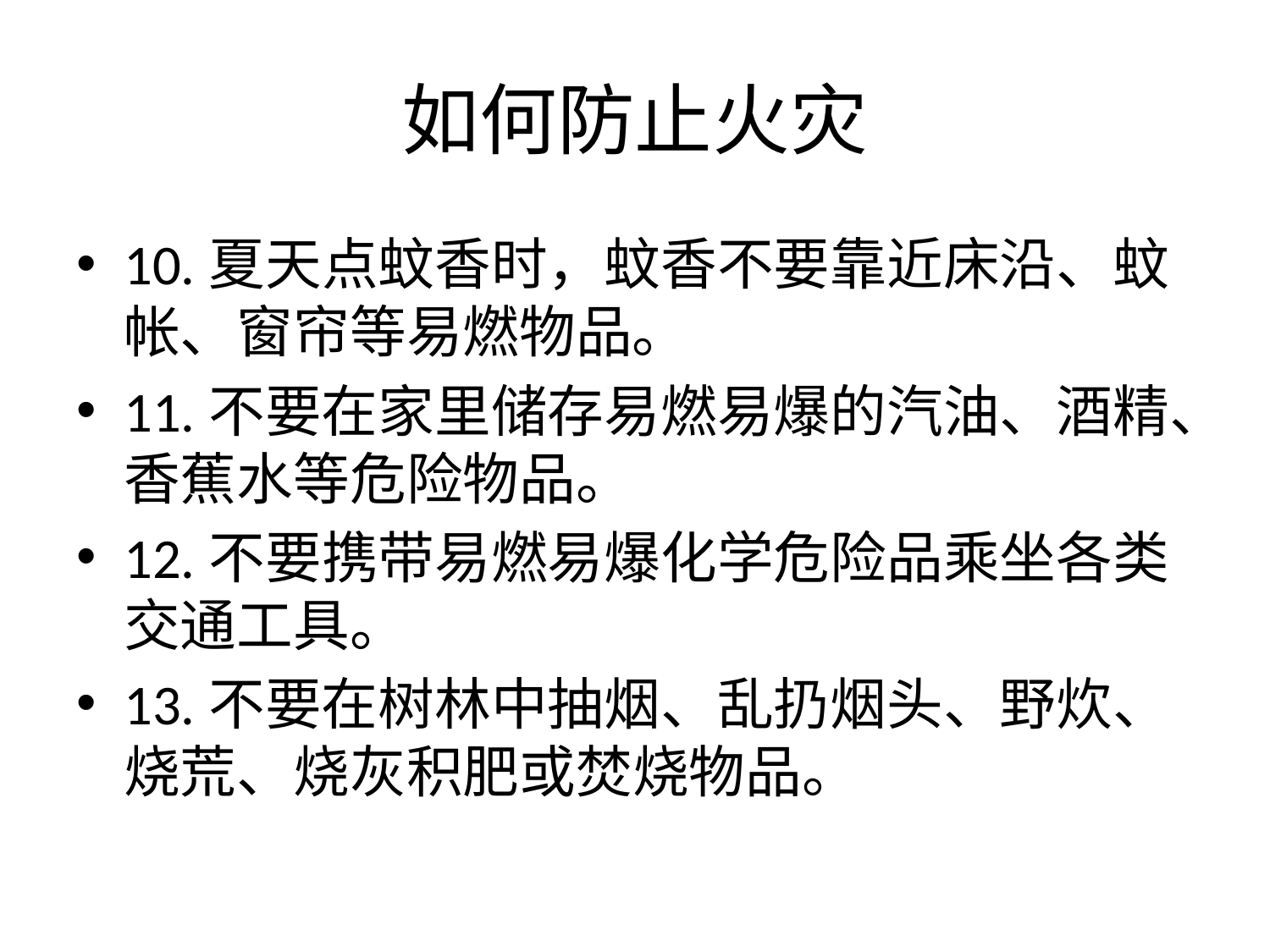

# 如何防止火灾
10.夏天点蚊香时，蚊香不要靠近床沿、蚊帐、窗帘等易燃物品。
11.不要在家里储存易燃易爆的汽油、酒精、香蕉水等危险物品。
12.不要携带易燃易爆化学危险品乘坐各类交通工具。
13.不要在树林中抽烟、乱扔烟头、野炊、烧荒、烧灰积肥或焚烧物品。